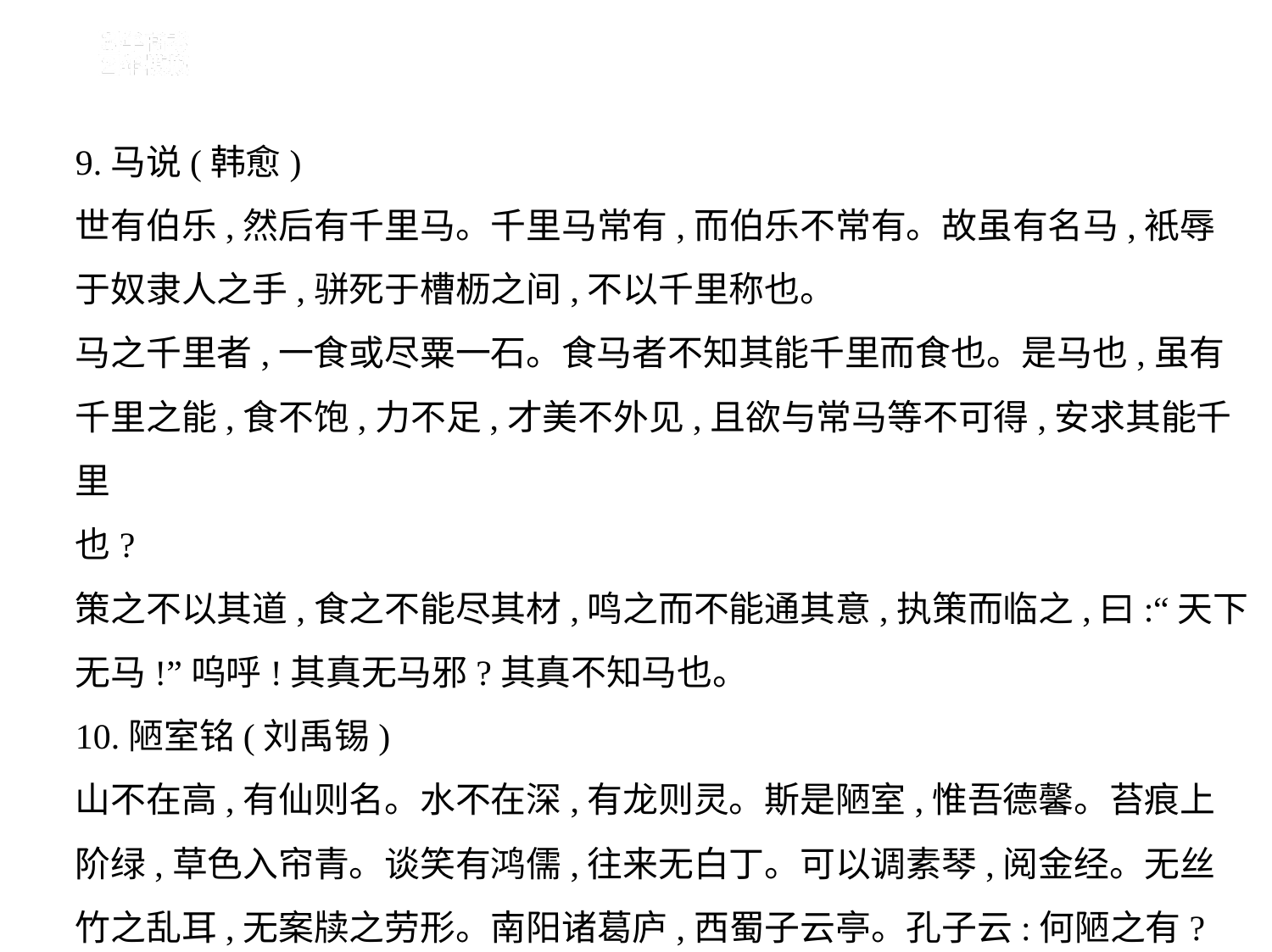

9.马说(韩愈)
世有伯乐,然后有千里马。千里马常有,而伯乐不常有。故虽有名马,衹辱
于奴隶人之手,骈死于槽枥之间,不以千里称也。
马之千里者,一食或尽粟一石。食马者不知其能千里而食也。是马也,虽有
千里之能,食不饱,力不足,才美不外见,且欲与常马等不可得,安求其能千里
也?
策之不以其道,食之不能尽其材,鸣之而不能通其意,执策而临之,曰:“天下
无马!”呜呼!其真无马邪?其真不知马也。
10.陋室铭(刘禹锡)
山不在高,有仙则名。水不在深,有龙则灵。斯是陋室,惟吾德馨。苔痕上
阶绿,草色入帘青。谈笑有鸿儒,往来无白丁。可以调素琴,阅金经。无丝
竹之乱耳,无案牍之劳形。南阳诸葛庐,西蜀子云亭。孔子云:何陋之有?